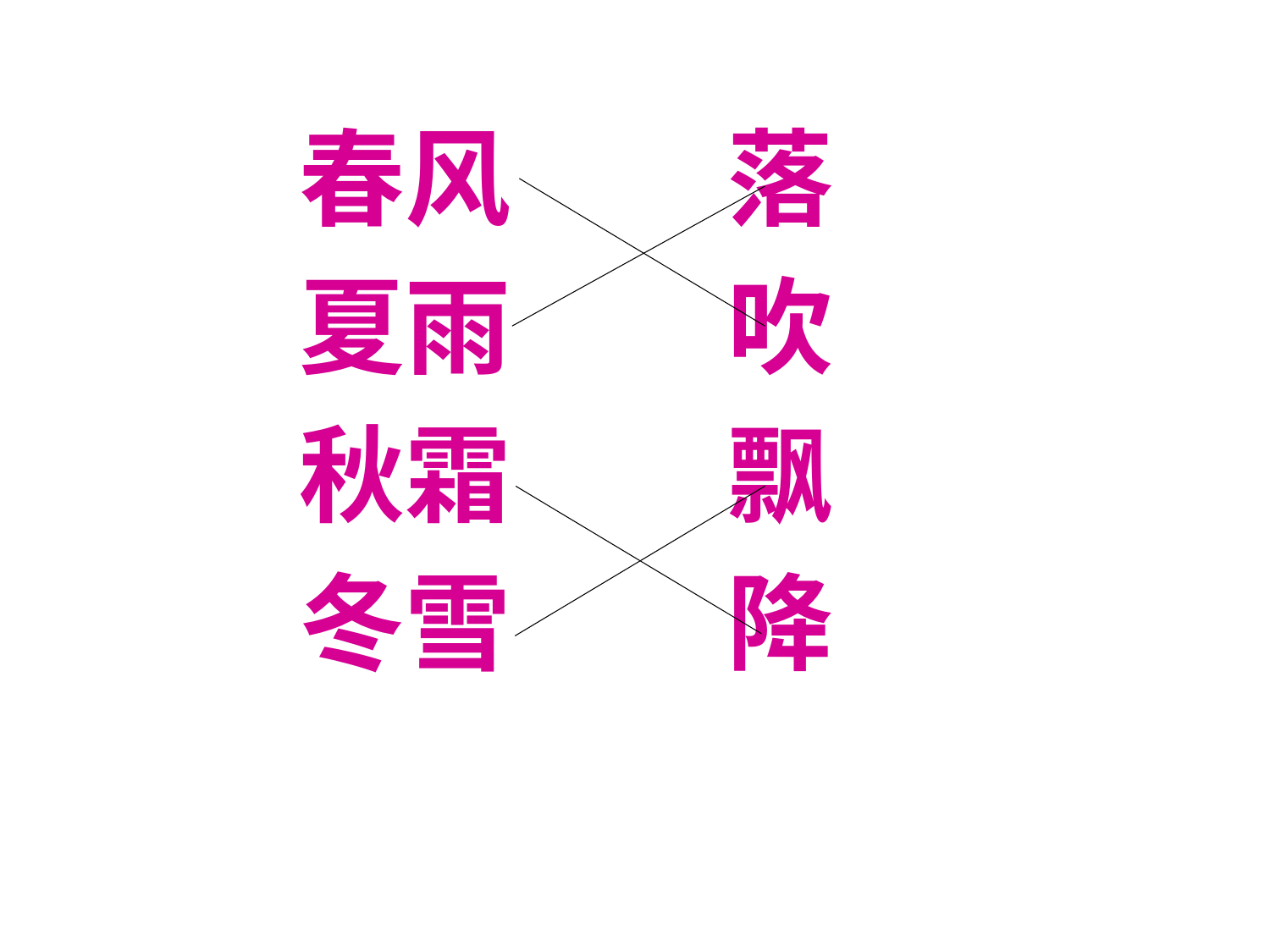

春风         落
夏雨         吹
秋霜         飘
冬雪         降